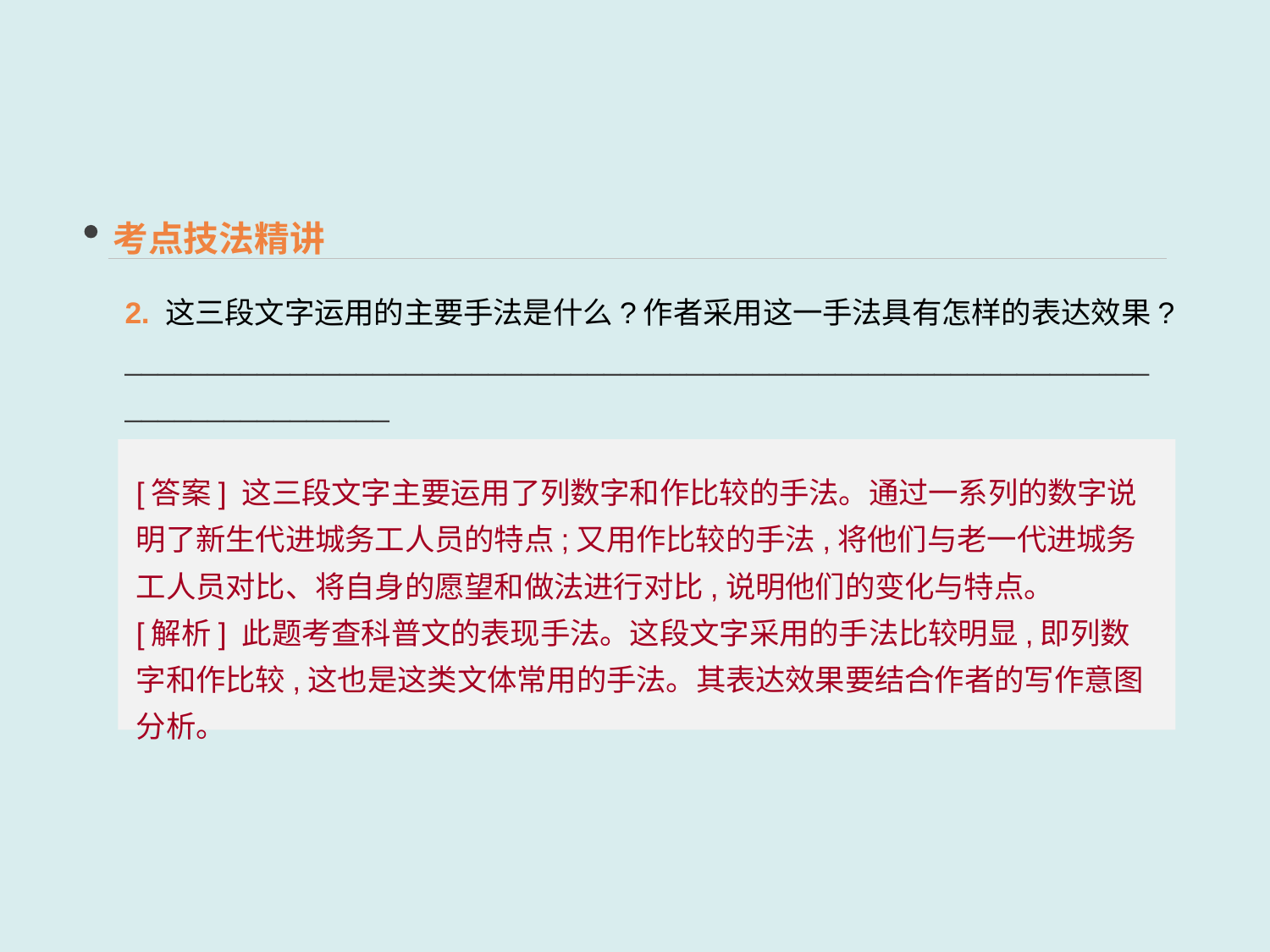

考点技法精讲

2. 这三段文字运用的主要手法是什么?作者采用这一手法具有怎样的表达效果?
______________________________________________________________________________

[答案] 这三段文字主要运用了列数字和作比较的手法。通过一系列的数字说明了新生代进城务工人员的特点;又用作比较的手法,将他们与老一代进城务工人员对比、将自身的愿望和做法进行对比,说明他们的变化与特点。
[解析] 此题考查科普文的表现手法。这段文字采用的手法比较明显,即列数字和作比较,这也是这类文体常用的手法。其表达效果要结合作者的写作意图分析。